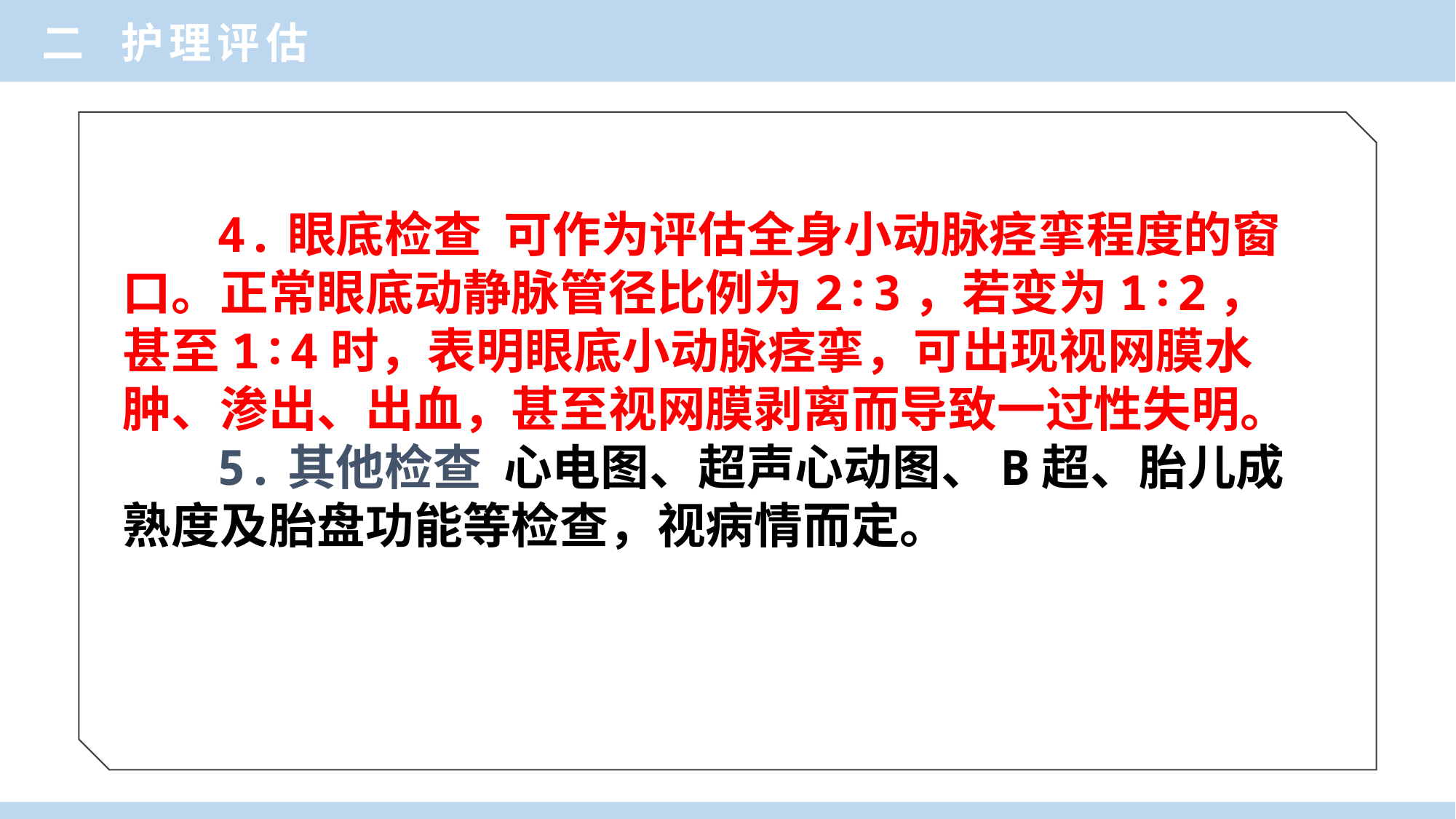

二  护理评估

  4.眼底检查  可作为评估全身小动脉痉挛程度的窗口。正常眼底动静脉管径比例为2∶3，若变为1∶2，甚至1∶4时，表明眼底小动脉痉挛，可出现视网膜水肿、渗出、出血，甚至视网膜剥离而导致一过性失明。
  5.其他检查  心电图、超声心动图、B超、胎儿成熟度及胎盘功能等检查，视病情而定。